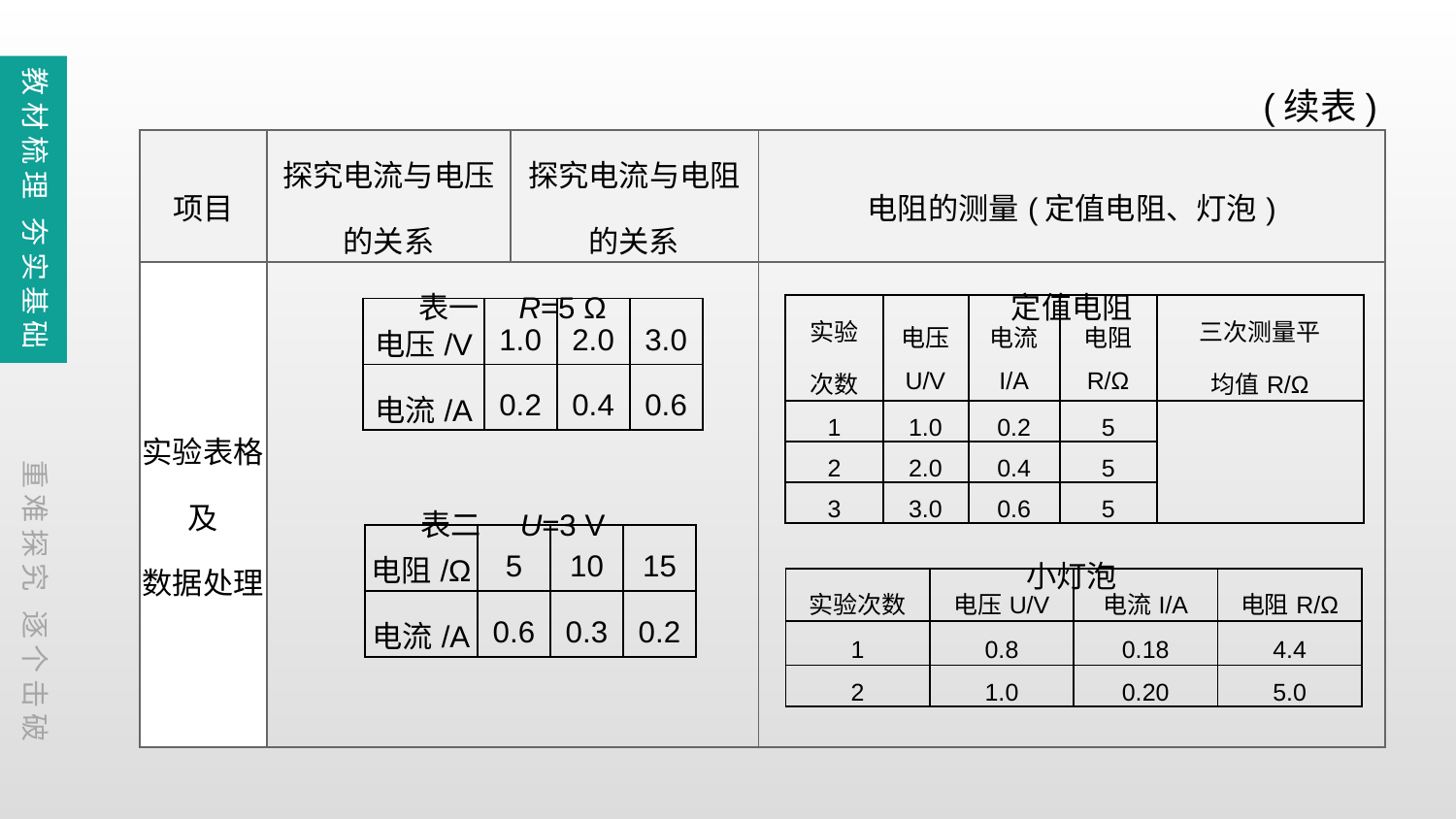

教材梳理 夯实基础
(续表)
| 项目 | 探究电流与电压 的关系 | 探究电流与电阻 的关系 | 电阻的测量(定值电阻、灯泡) |
| --- | --- | --- | --- |
| 实验表格及 数据处理 | 表一　R=5 Ω 表二　U=3 V |  | 定值电阻 小灯泡 |
| 实验 次数 | 电压 U/V | 电流 I/A | 电阻 R/Ω | 三次测量平 均值R/Ω |
| --- | --- | --- | --- | --- |
| 1 | 1.0 | 0.2 | 5 |  |
| 2 | 2.0 | 0.4 | 5 |  |
| 3 | 3.0 | 0.6 | 5 |  |
| 电压/V | 1.0 | 2.0 | 3.0 |
| --- | --- | --- | --- |
| 电流/A | 0.2 | 0.4 | 0.6 |
重难探究 逐个击破
| 电阻/Ω | 5 | 10 | 15 |
| --- | --- | --- | --- |
| 电流/A | 0.6 | 0.3 | 0.2 |
| 实验次数 | 电压U/V | 电流I/A | 电阻R/Ω |
| --- | --- | --- | --- |
| 1 | 0.8 | 0.18 | 4.4 |
| 2 | 1.0 | 0.20 | 5.0 |